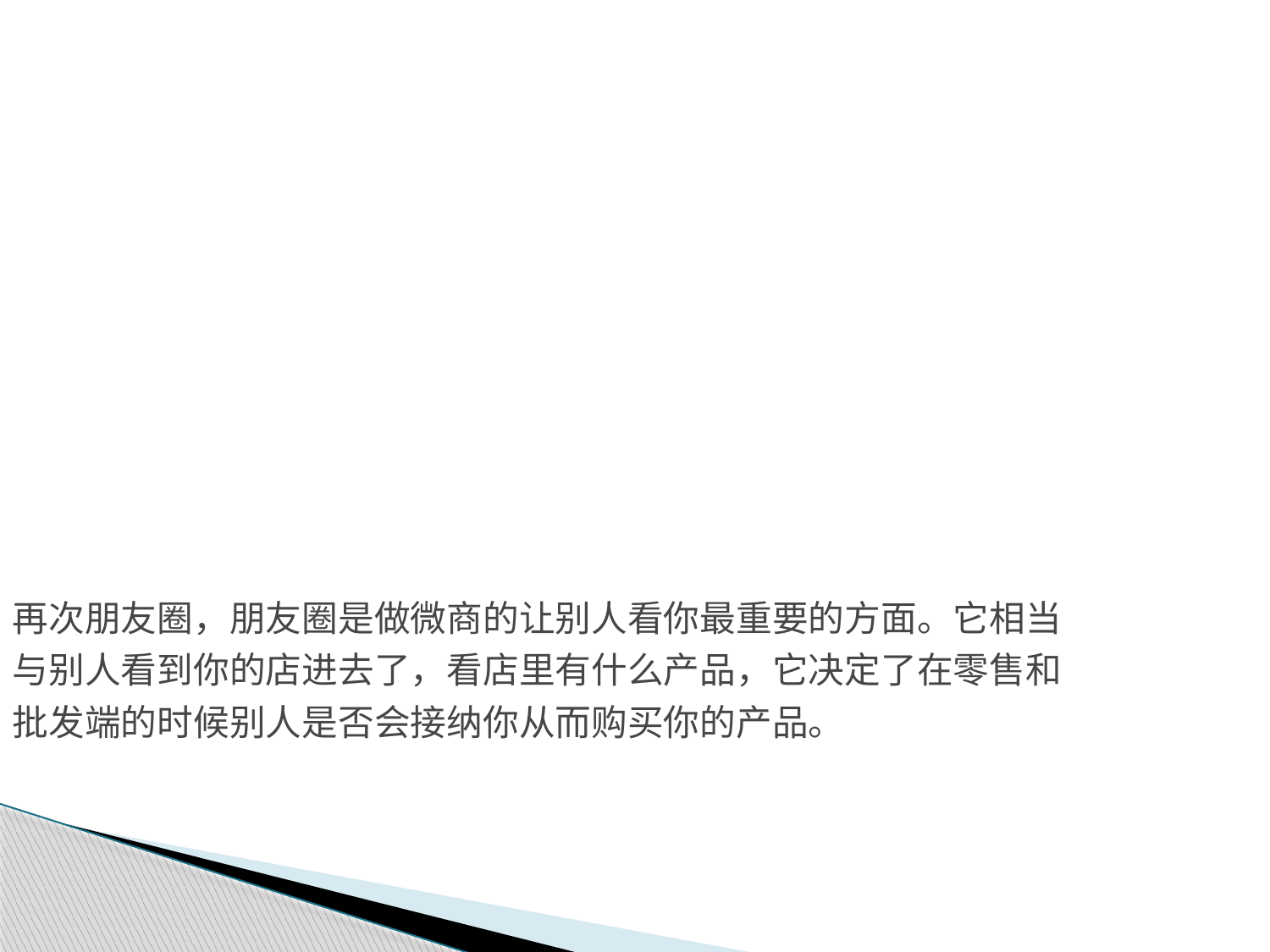

再次朋友圈，朋友圈是做微商的让别人看你最重要的方面。它相当与别人看到你的店进去了，看店里有什么产品，它决定了在零售和批发端的时候别人是否会接纳你从而购买你的产品。